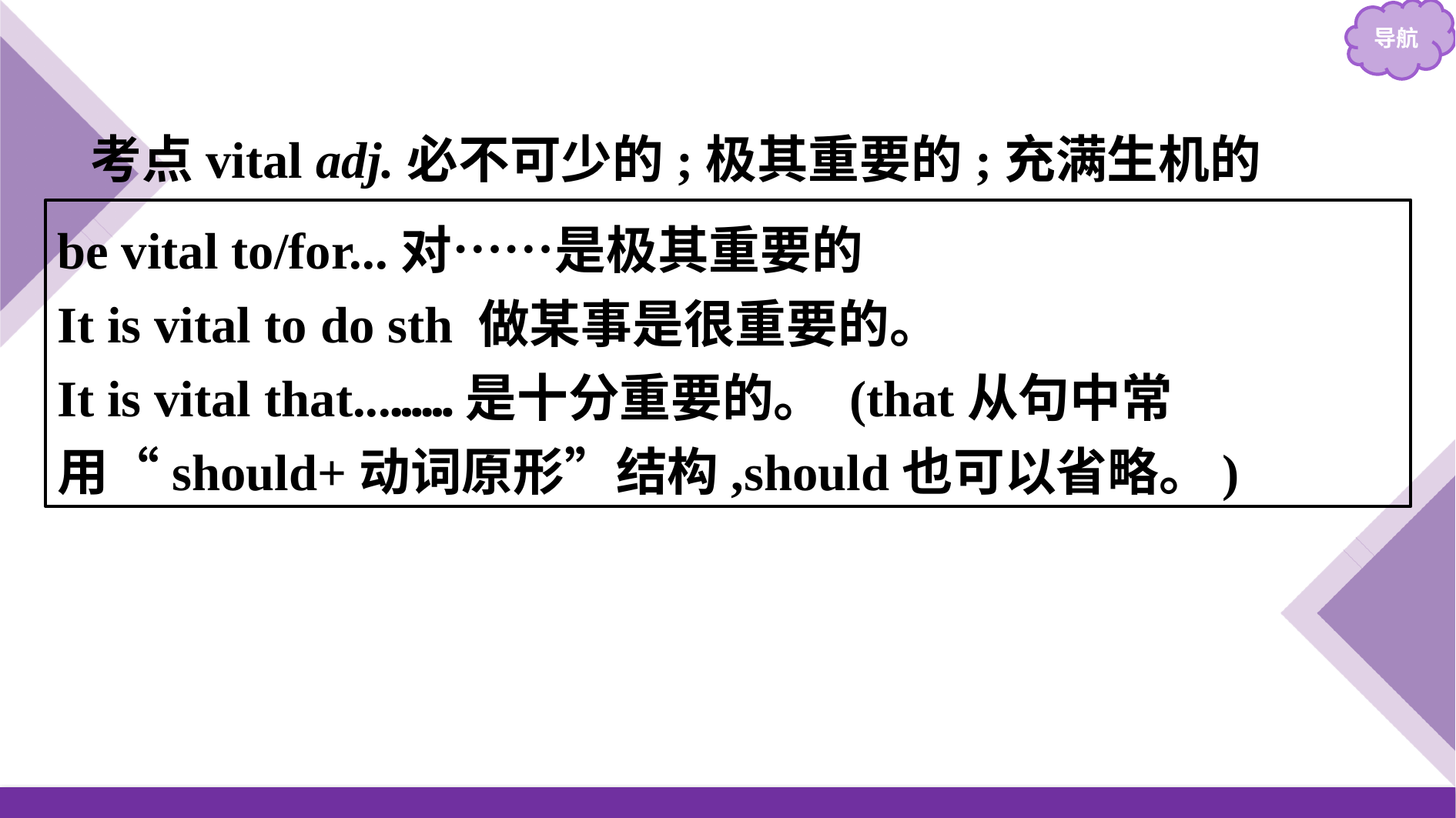

考点vital adj.必不可少的;极其重要的;充满生机的
be vital to/for...对……是极其重要的
It is vital to do sth 做某事是很重要的。
It is vital that...……是十分重要的。 (that从句中常用“should+动词原形”结构,should也可以省略。)